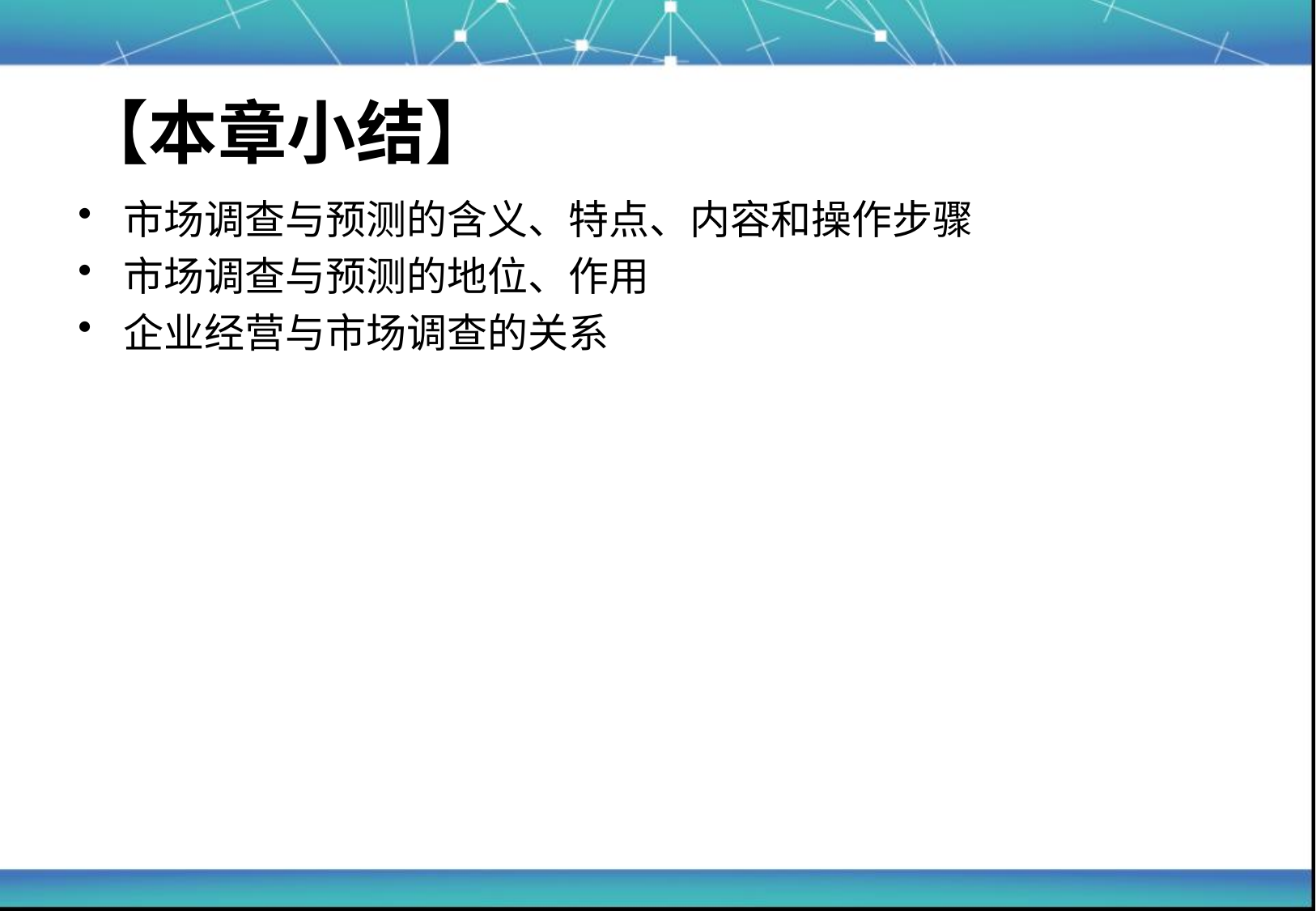

# 【本章小结】
市场调查与预测的含义、特点、内容和操作步骤
市场调查与预测的地位、作用
企业经营与市场调查的关系